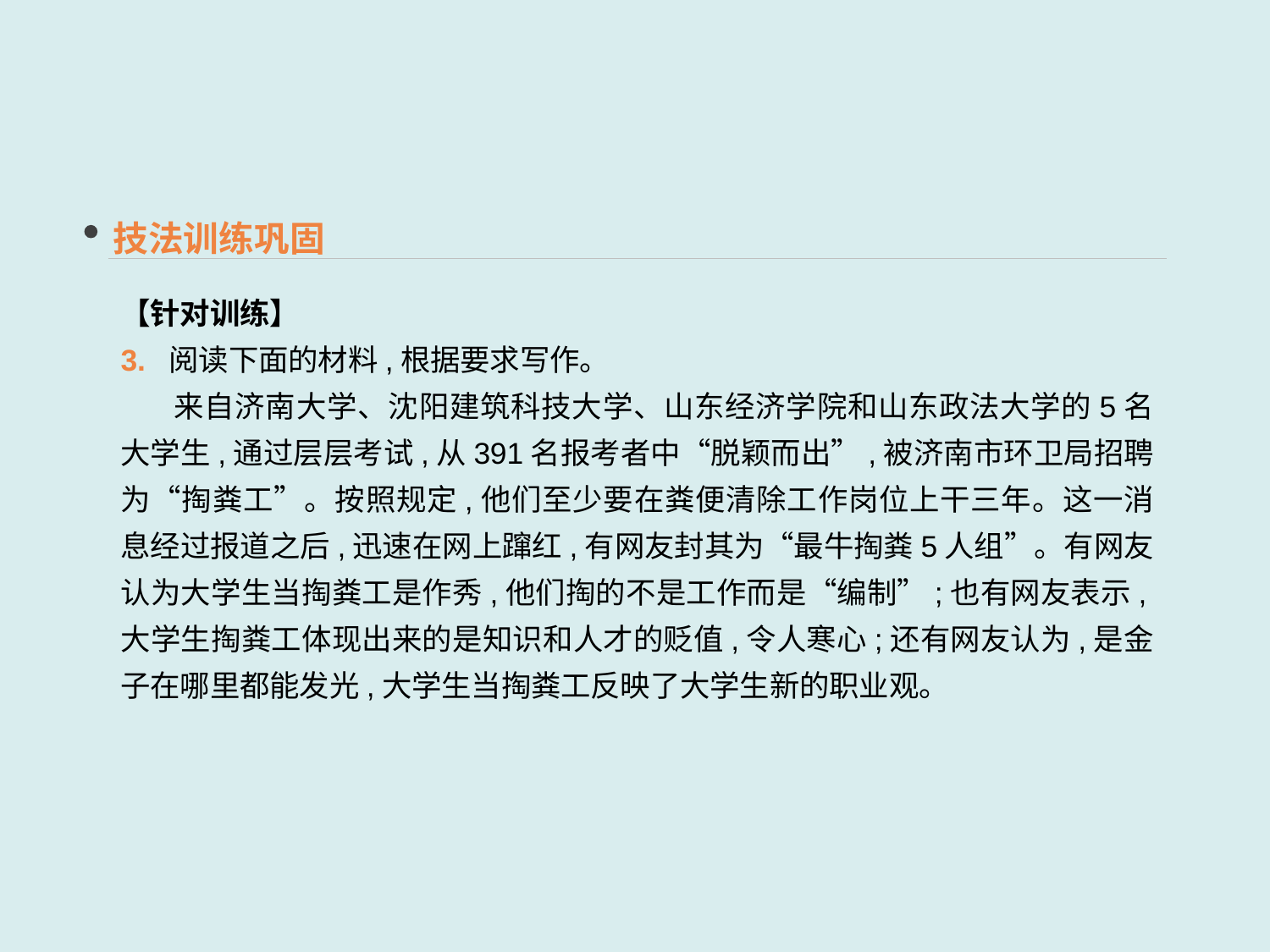

技法训练巩固

【针对训练】
3.  阅读下面的材料,根据要求写作。
      来自济南大学、沈阳建筑科技大学、山东经济学院和山东政法大学的5名大学生,通过层层考试,从391名报考者中“脱颖而出”,被济南市环卫局招聘为“掏粪工”。按照规定,他们至少要在粪便清除工作岗位上干三年。这一消息经过报道之后,迅速在网上蹿红,有网友封其为“最牛掏粪5人组”。有网友认为大学生当掏粪工是作秀,他们掏的不是工作而是“编制”;也有网友表示,大学生掏粪工体现出来的是知识和人才的贬值,令人寒心;还有网友认为,是金子在哪里都能发光,大学生当掏粪工反映了大学生新的职业观。